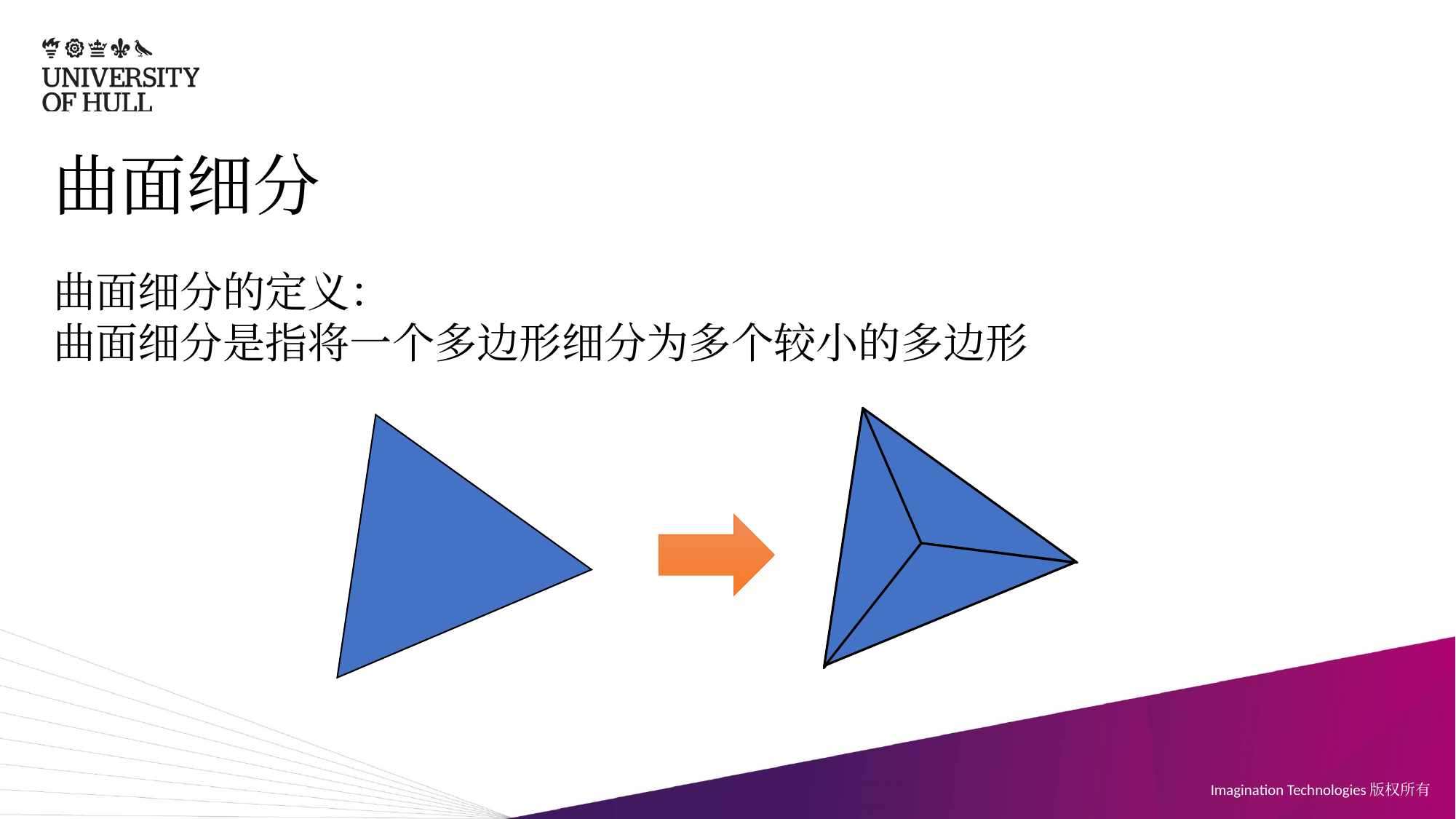

# 曲面细分
曲面细分的定义：
曲面细分是指将一个多边形细分为多个较小的多边形